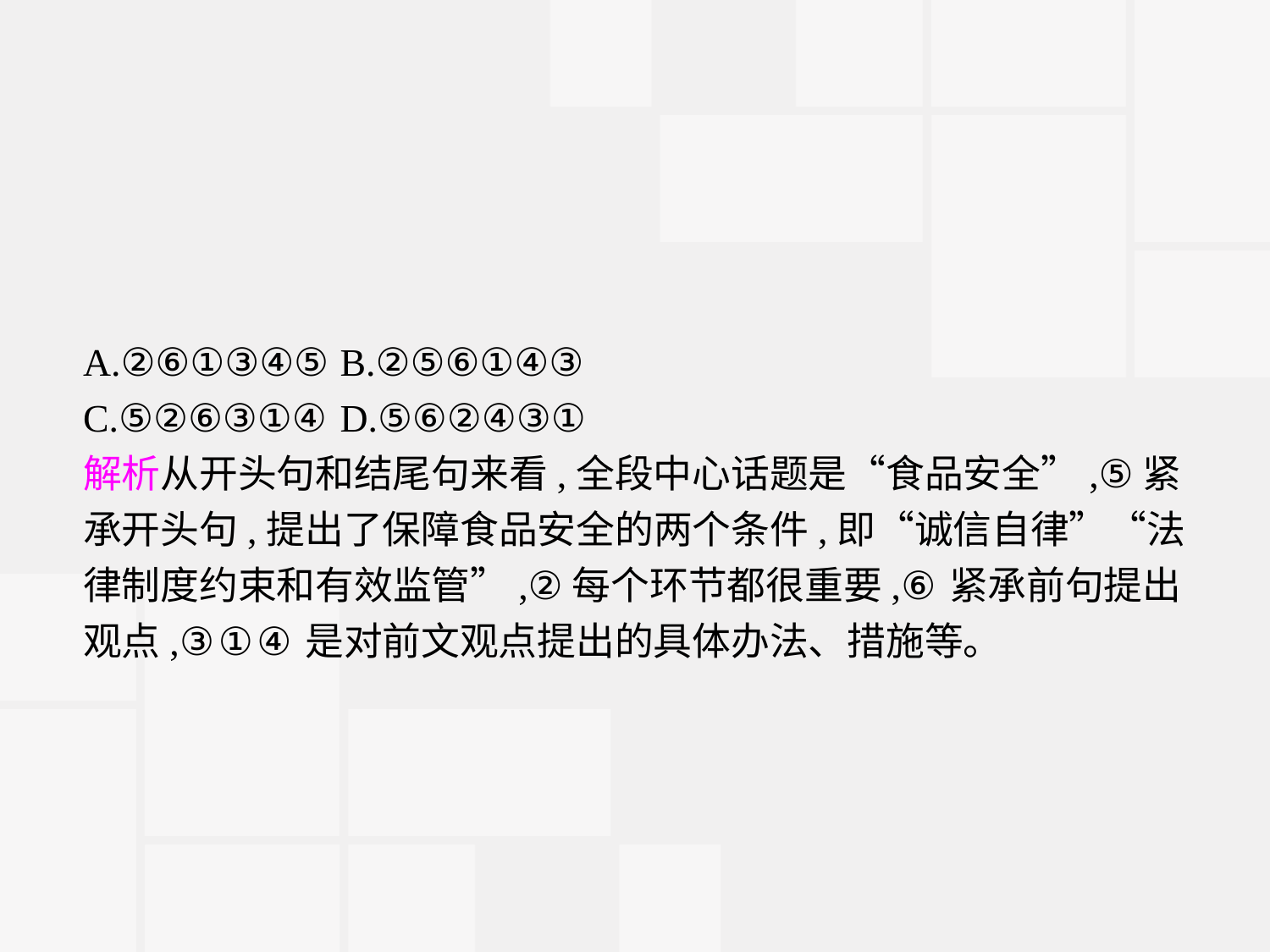

A.②⑥①③④⑤	B.②⑤⑥①④③
C.⑤②⑥③①④	D.⑤⑥②④③①
解析从开头句和结尾句来看,全段中心话题是“食品安全”,⑤紧承开头句,提出了保障食品安全的两个条件,即“诚信自律”“法律制度约束和有效监管”,②每个环节都很重要,⑥紧承前句提出观点,③①④是对前文观点提出的具体办法、措施等。